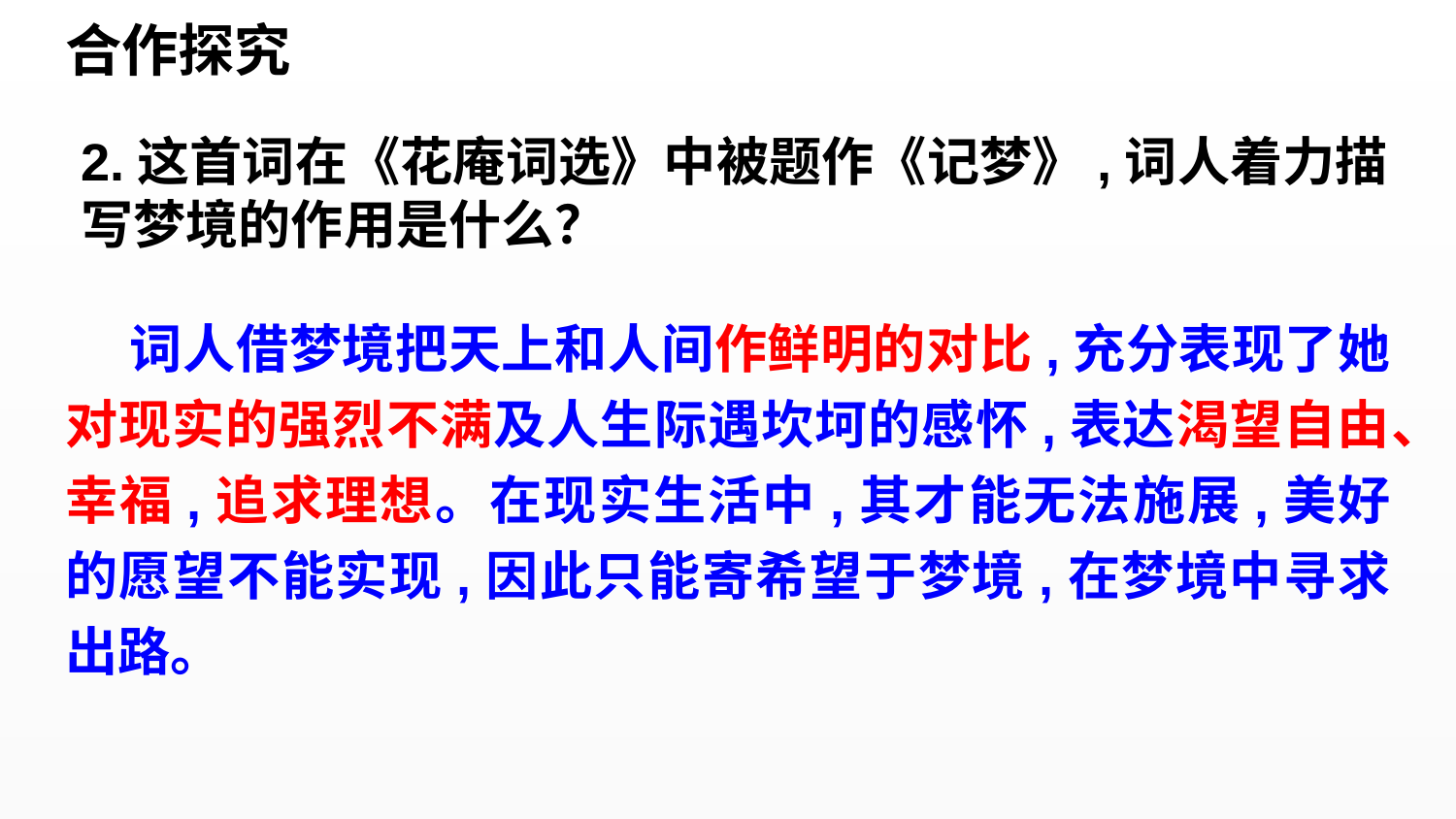

合作探究
2.这首词在《花庵词选》中被题作《记梦》,词人着力描写梦境的作用是什么？
    词人借梦境把天上和人间作鲜明的对比,充分表现了她对现实的强烈不满及人生际遇坎坷的感怀,表达渴望自由、幸福,追求理想。在现实生活中,其才能无法施展,美好的愿望不能实现,因此只能寄希望于梦境,在梦境中寻求出路。